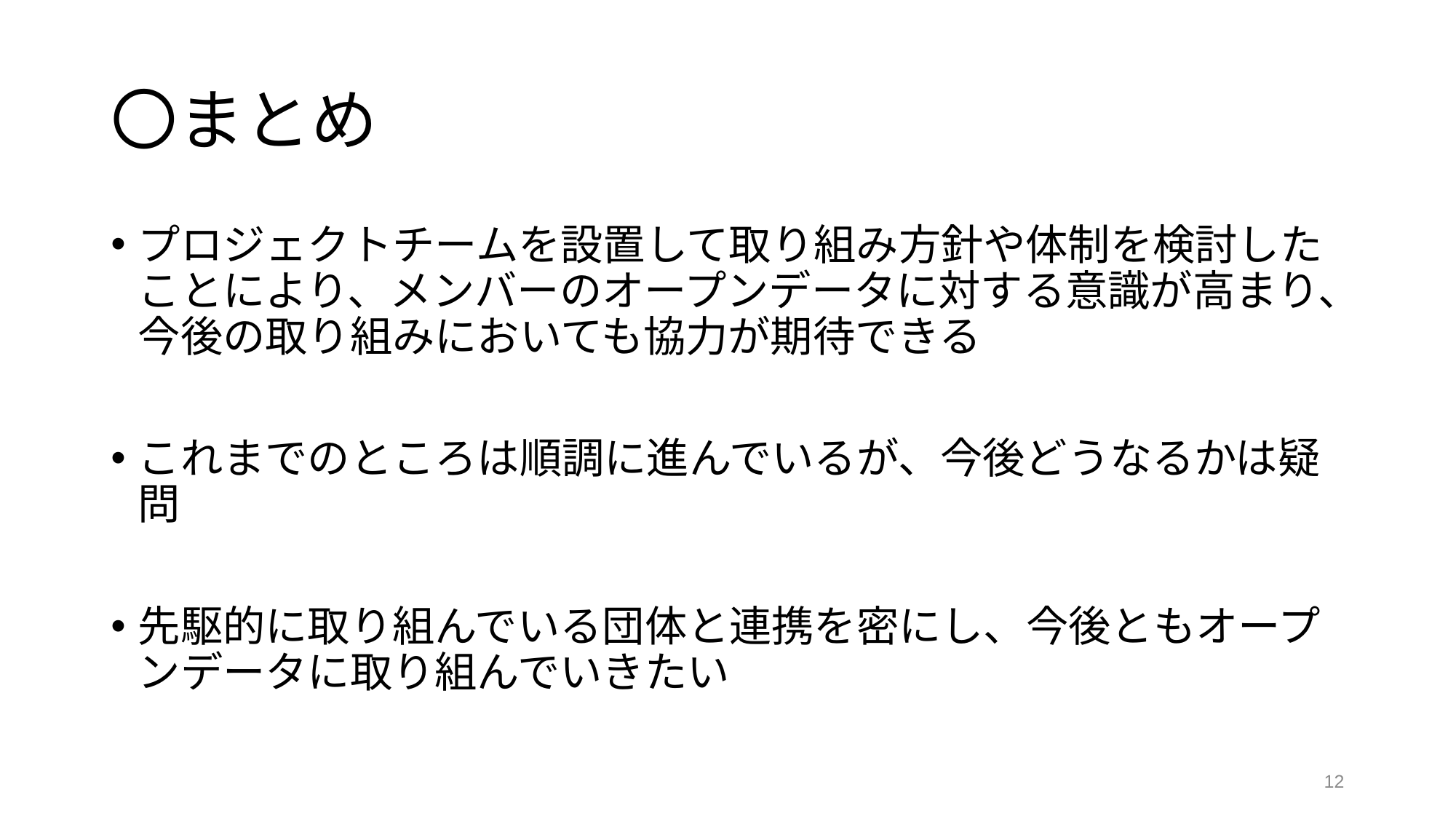

# 〇まとめ
プロジェクトチームを設置して取り組み方針や体制を検討したことにより、メンバーのオープンデータに対する意識が高まり、今後の取り組みにおいても協力が期待できる

これまでのところは順調に進んでいるが、今後どうなるかは疑問

先駆的に取り組んでいる団体と連携を密にし、今後ともオープンデータに取り組んでいきたい
12